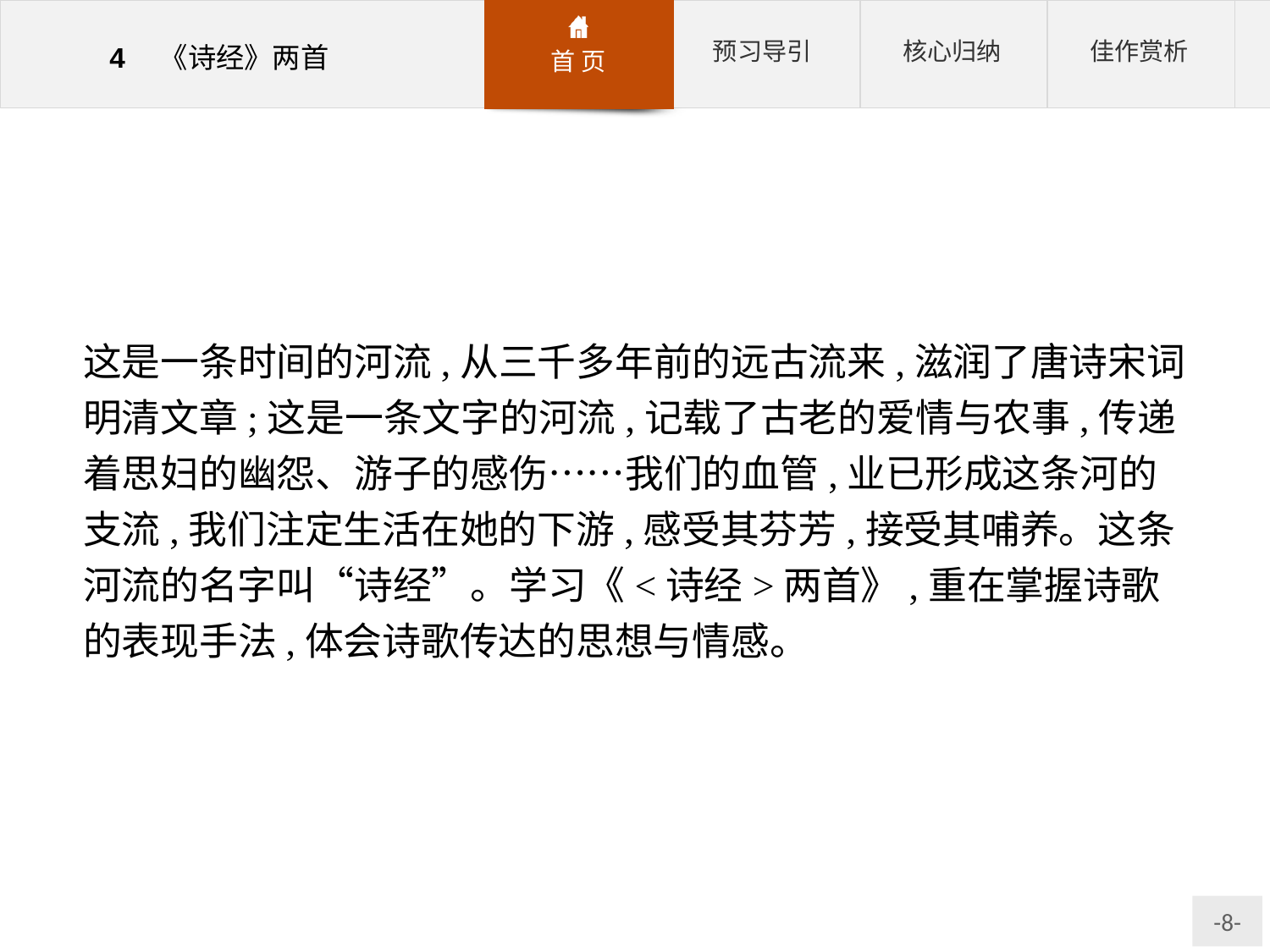

这是一条时间的河流,从三千多年前的远古流来,滋润了唐诗宋词明清文章;这是一条文字的河流,记载了古老的爱情与农事,传递着思妇的幽怨、游子的感伤……我们的血管,业已形成这条河的支流,我们注定生活在她的下游,感受其芬芳,接受其哺养。这条河流的名字叫“诗经”。学习《<诗经>两首》,重在掌握诗歌的表现手法,体会诗歌传达的思想与情感。